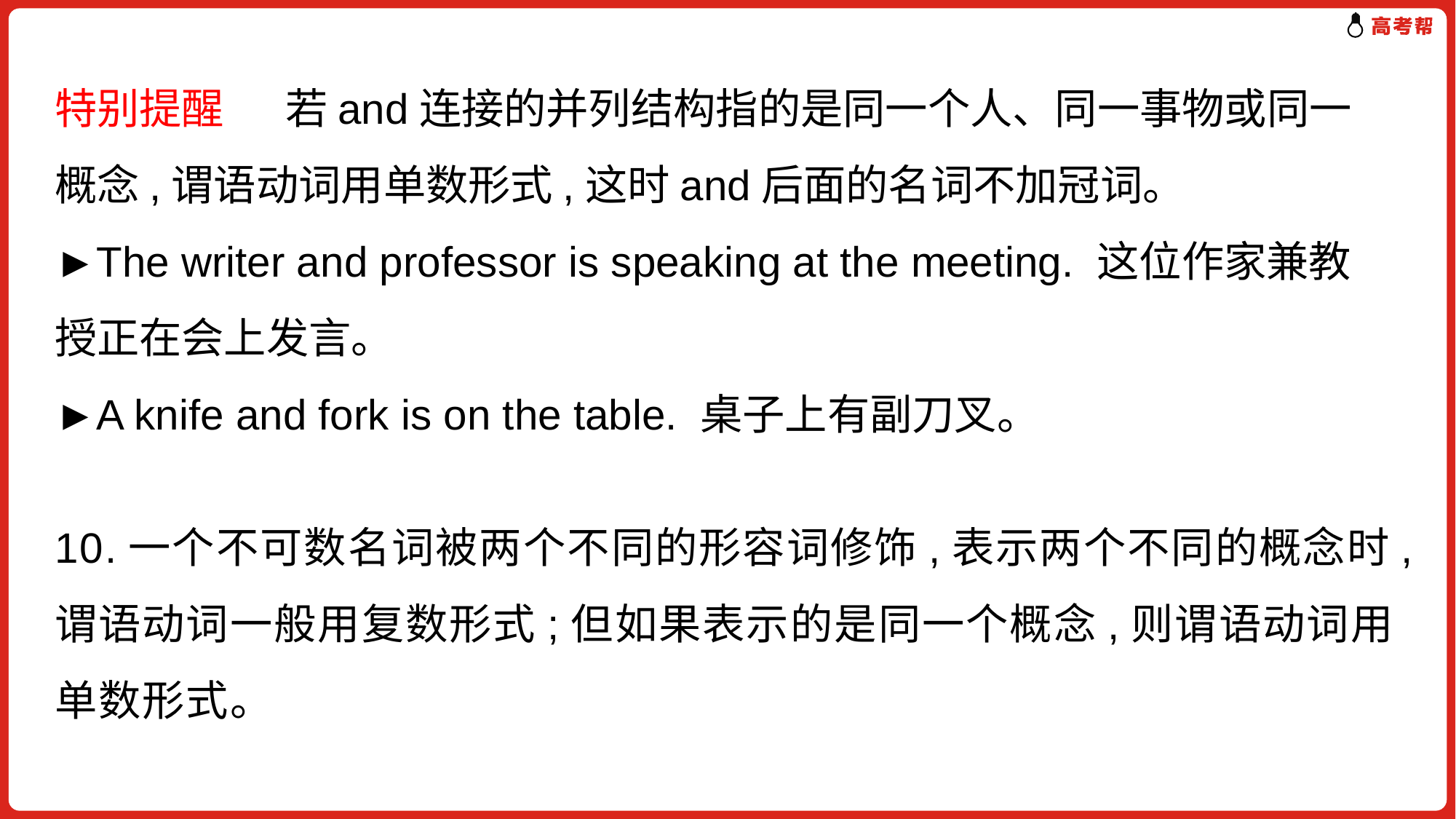

特别提醒　  若and连接的并列结构指的是同一个人、同一事物或同一概念,谓语动词用单数形式,这时and后面的名词不加冠词。
►The writer and professor is speaking at the meeting. 这位作家兼教授正在会上发言。
►A knife and fork is on the table. 桌子上有副刀叉。
10.一个不可数名词被两个不同的形容词修饰,表示两个不同的概念时,谓语动词一般用复数形式;但如果表示的是同一个概念,则谓语动词用单数形式。